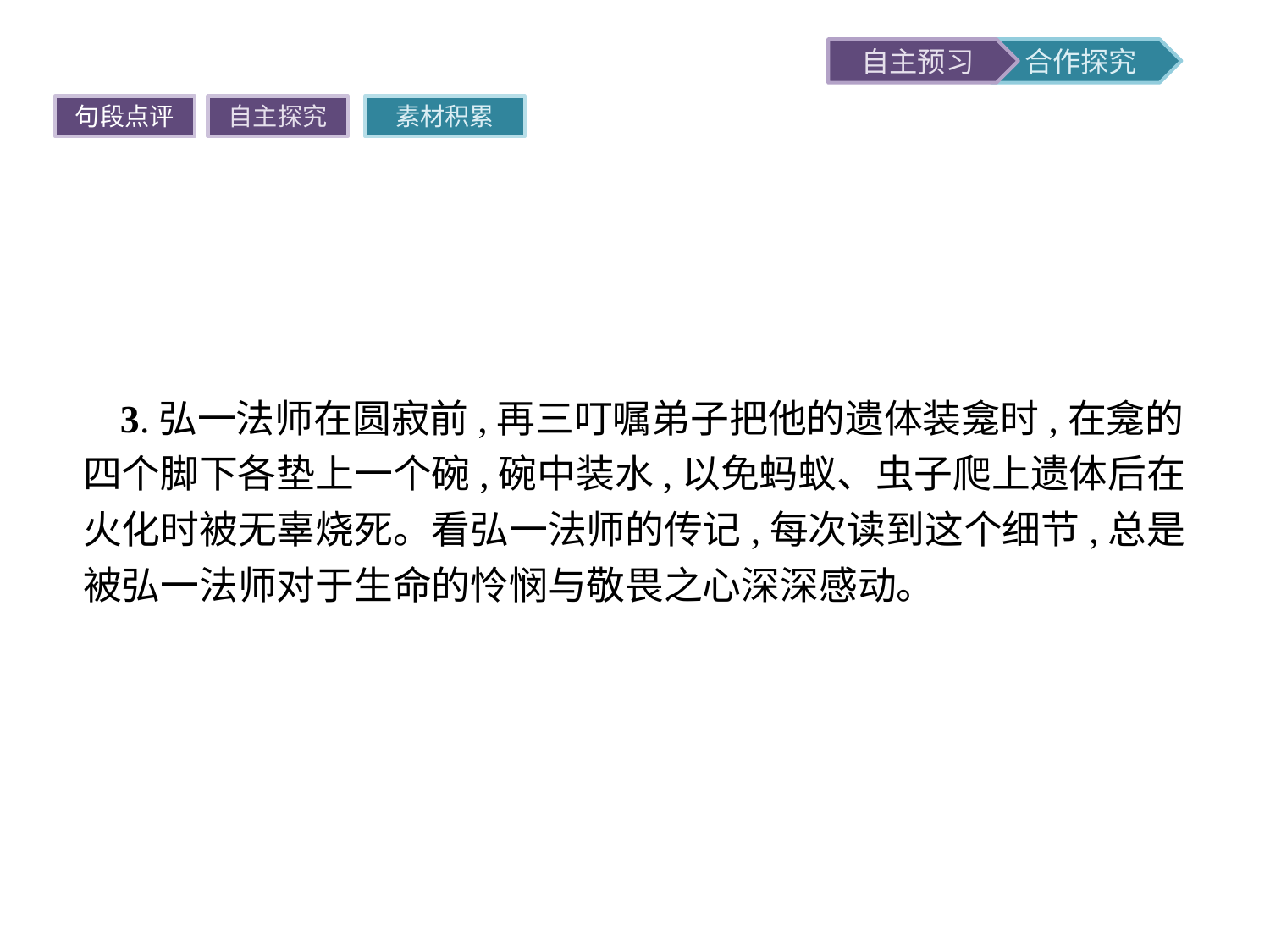

句段点评
自主探究
素材积累
3.弘一法师在圆寂前,再三叮嘱弟子把他的遗体装龛时,在龛的四个脚下各垫上一个碗,碗中装水,以免蚂蚁、虫子爬上遗体后在火化时被无辜烧死。看弘一法师的传记,每次读到这个细节,总是被弘一法师对于生命的怜悯与敬畏之心深深感动。